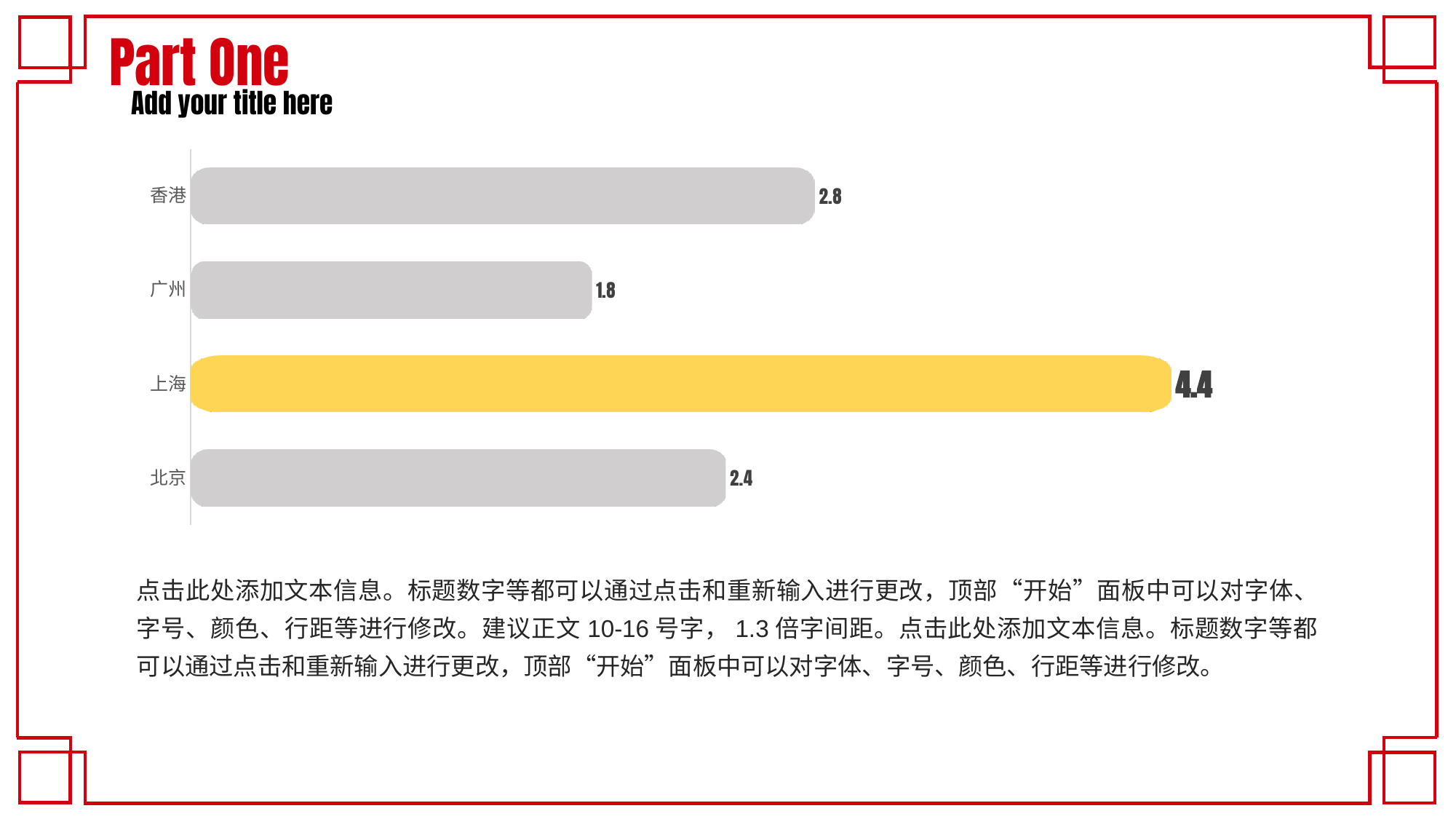

Part One
Add your title here

### Chart

| Category | 系列 1 |
|---|---|
| 北京 | 2.4 |
| 上海 | 4.4 |
| 广州 | 1.8 |
| 香港 | 2.8 |
点击此处添加文本信息。标题数字等都可以通过点击和重新输入进行更改，顶部“开始”面板中可以对字体、字号、颜色、行距等进行修改。建议正文10-16号字，1.3倍字间距。点击此处添加文本信息。标题数字等都可以通过点击和重新输入进行更改，顶部“开始”面板中可以对字体、字号、颜色、行距等进行修改。